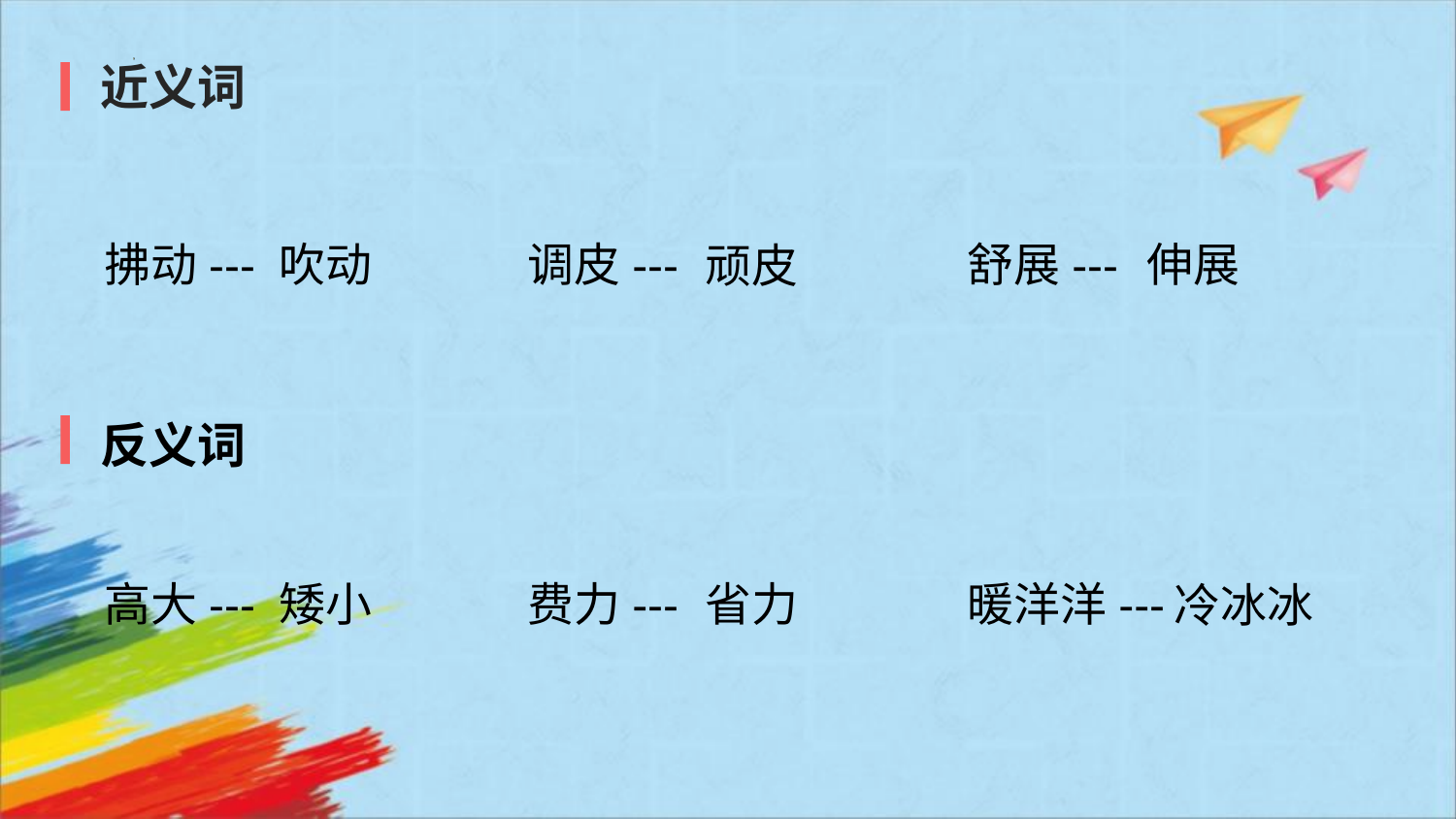

近义词

拂动---
吹动
调皮---
舒展---
伸展
顽皮
反义词

高大---
矮小
费力---
省力
暖洋洋---
冷冰冰